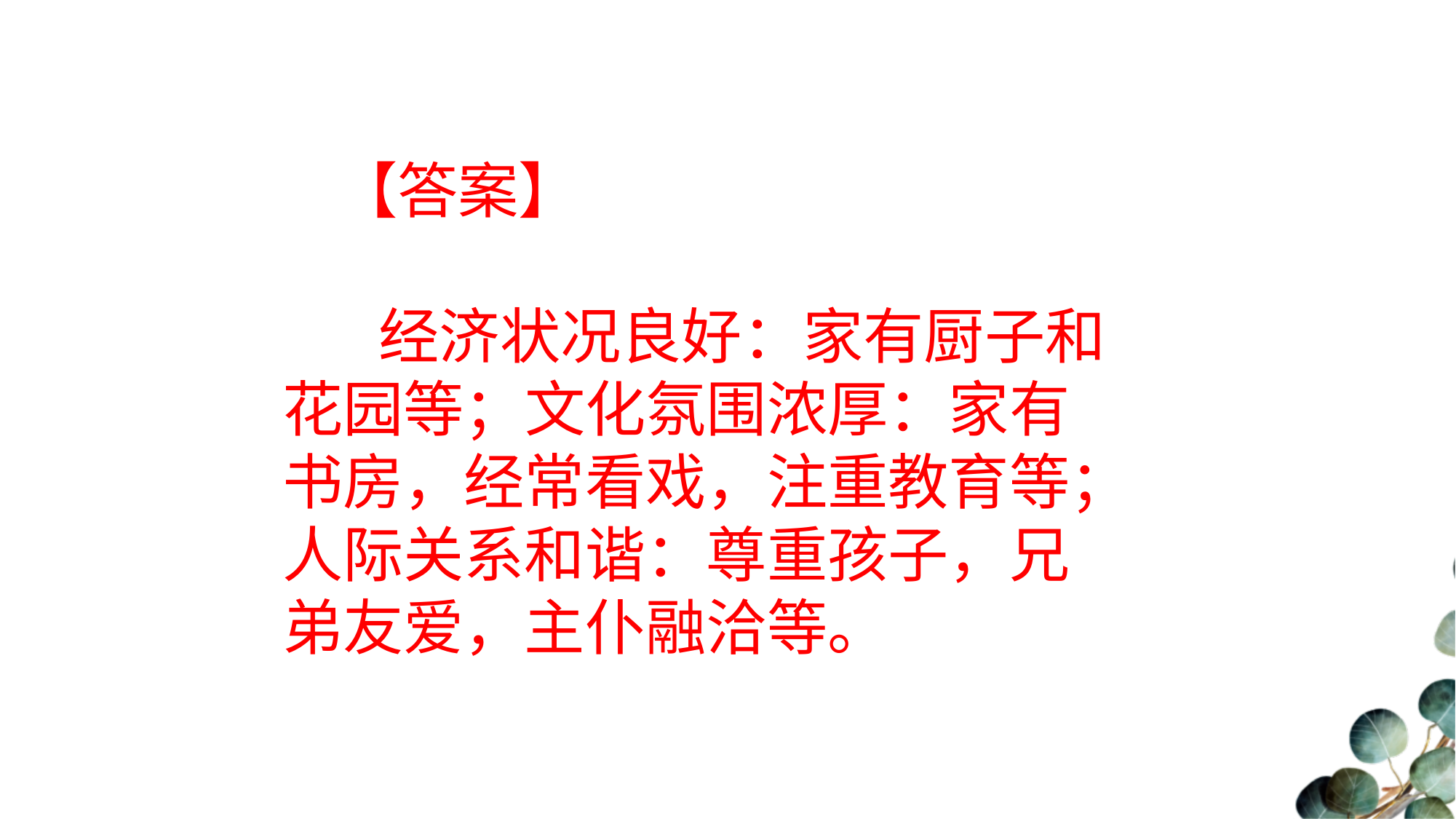

【答案】

  经济状况良好：家有厨子和花园等；文化氛围浓厚：家有书房，经常看戏，注重教育等；人际关系和谐：尊重孩子，兄弟友爱，主仆融洽等。